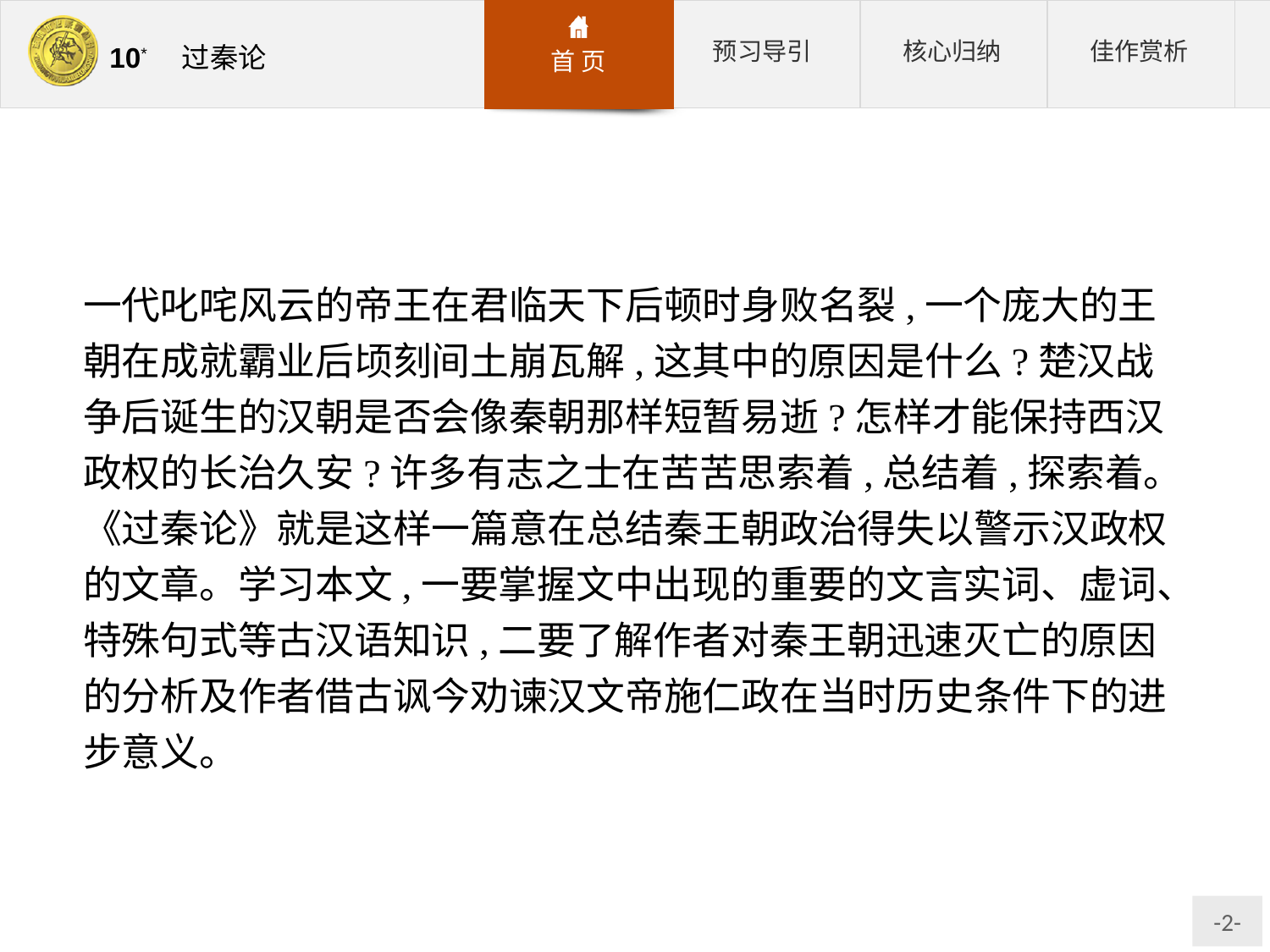

一代叱咤风云的帝王在君临天下后顿时身败名裂,一个庞大的王朝在成就霸业后顷刻间土崩瓦解,这其中的原因是什么?楚汉战争后诞生的汉朝是否会像秦朝那样短暂易逝?怎样才能保持西汉政权的长治久安?许多有志之士在苦苦思索着,总结着,探索着。《过秦论》就是这样一篇意在总结秦王朝政治得失以警示汉政权的文章。学习本文,一要掌握文中出现的重要的文言实词、虚词、特殊句式等古汉语知识,二要了解作者对秦王朝迅速灭亡的原因的分析及作者借古讽今劝谏汉文帝施仁政在当时历史条件下的进步意义。